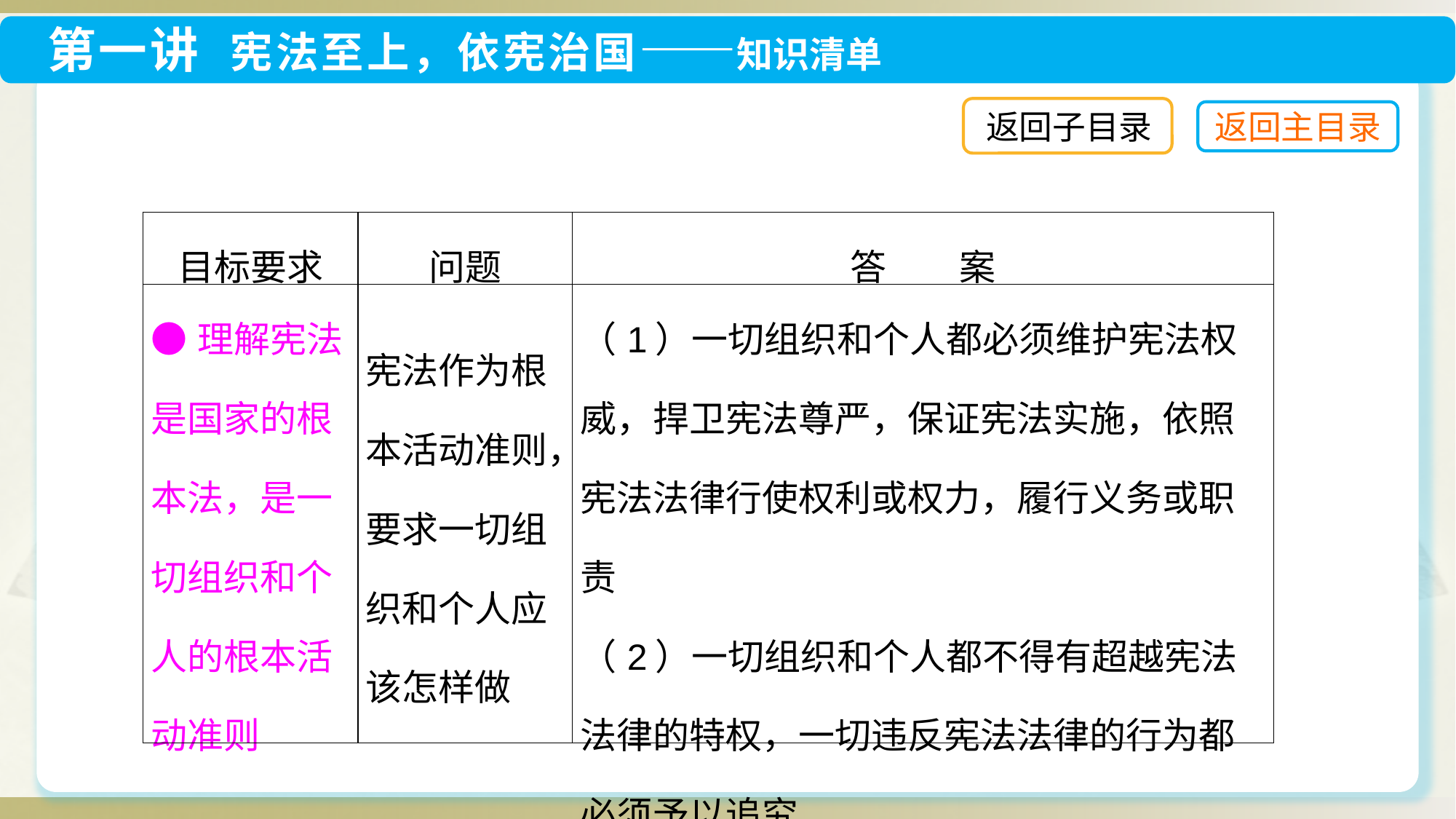

返回子目录
| 目标要求 | 问题 | 答　　案 |
| --- | --- | --- |
| ●理解宪法是国家的根本法，是一切组织和个人的根本活动准则 | 宪法作为根本活动准则，要求一切组织和个人应该怎样做 | （1）一切组织和个人都必须维护宪法权威，捍卫宪法尊严，保证宪法实施，依照宪法法律行使权利或权力，履行义务或职责 （2）一切组织和个人都不得有超越宪法法律的特权，一切违反宪法法律的行为都必须予以追究 |